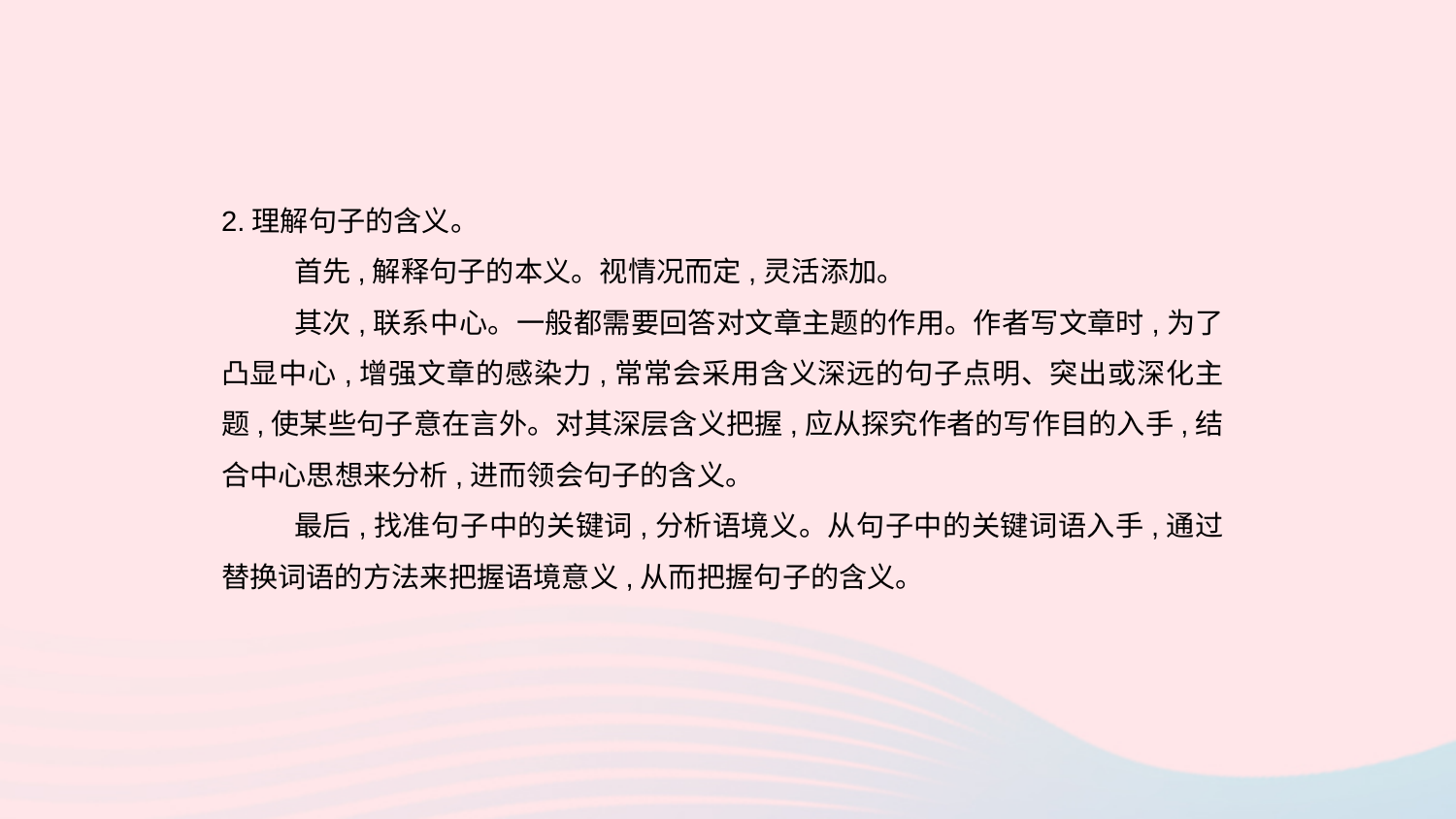

2.理解句子的含义。
首先,解释句子的本义。视情况而定,灵活添加。
其次,联系中心。一般都需要回答对文章主题的作用。作者写文章时,为了凸显中心,增强文章的感染力,常常会采用含义深远的句子点明、突出或深化主题,使某些句子意在言外。对其深层含义把握,应从探究作者的写作目的入手,结合中心思想来分析,进而领会句子的含义。
最后,找准句子中的关键词,分析语境义。从句子中的关键词语入手,通过替换词语的方法来把握语境意义,从而把握句子的含义。